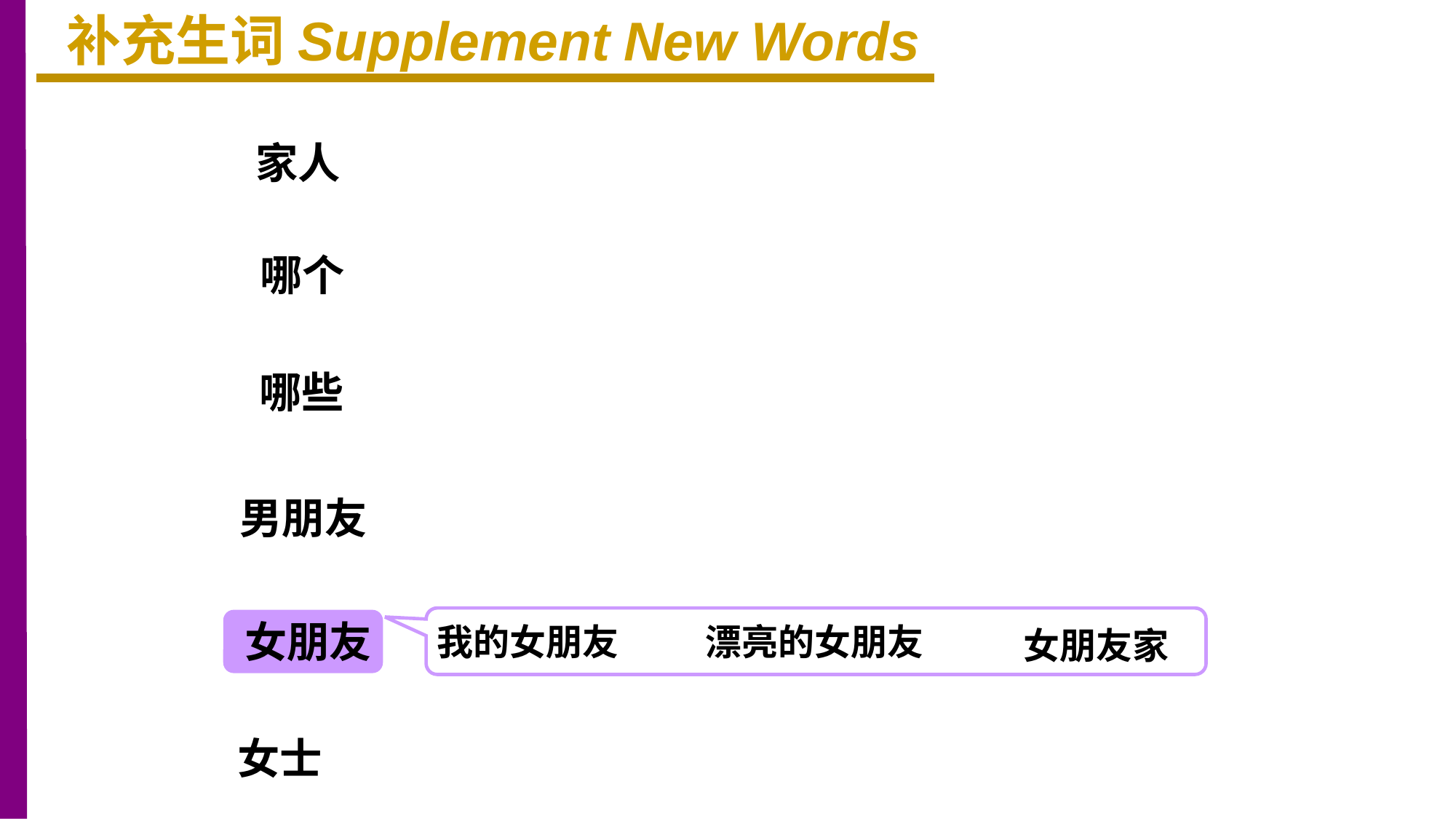

补充生词Supplement New Words
家人
哪个
哪些
男朋友

女朋友

我的女朋友
漂亮的女朋友
女朋友家
女士